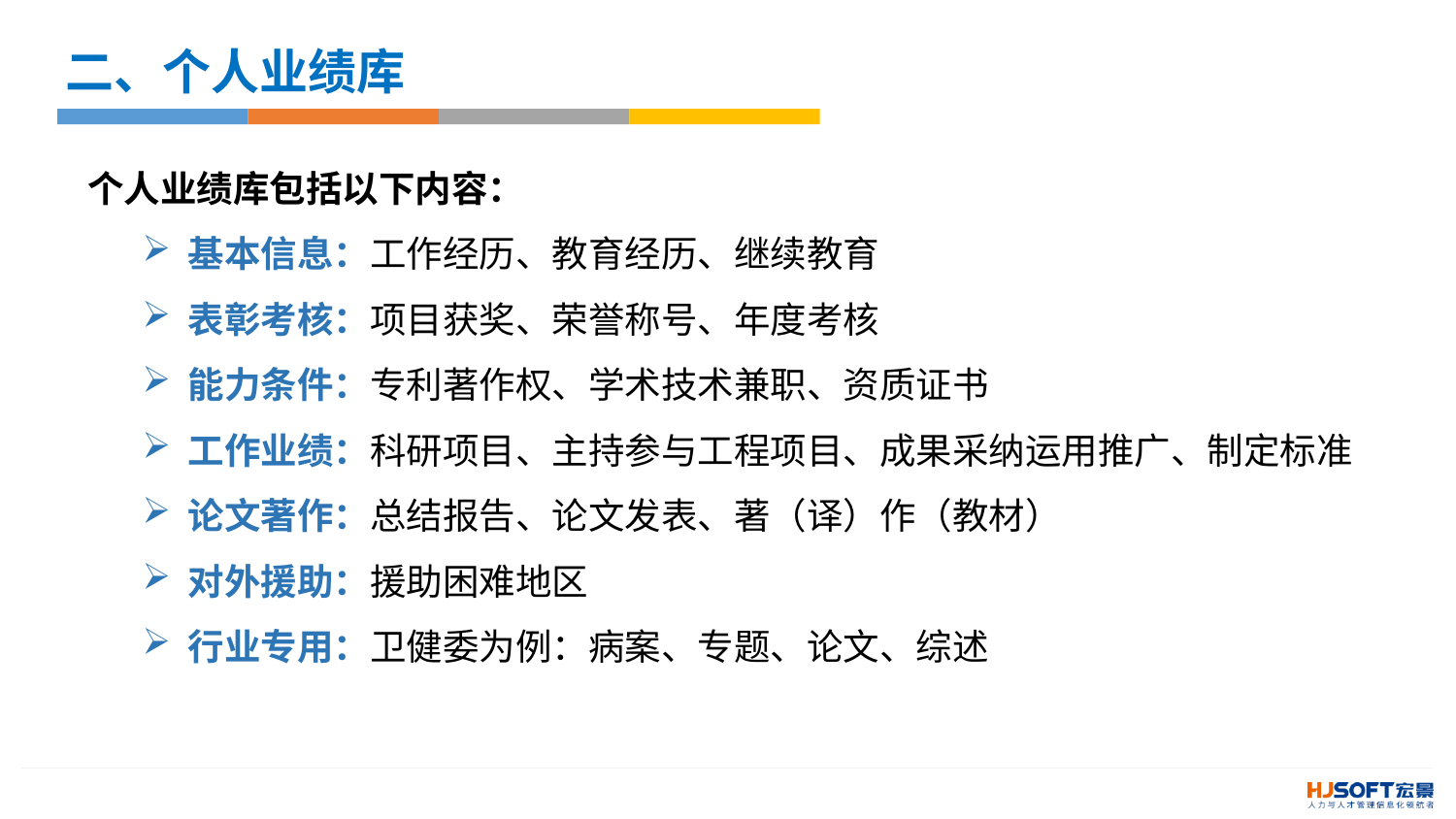

二、个人业绩库

个人业绩库包括以下内容：
 基本信息：工作经历、教育经历、继续教育
 表彰考核：项目获奖、荣誉称号、年度考核
 能力条件：专利著作权、学术技术兼职、资质证书
 工作业绩：科研项目、主持参与工程项目、成果采纳运用推广、制定标准
 论文著作：总结报告、论文发表、著（译）作（教材）
 对外援助：援助困难地区
 行业专用：卫健委为例：病案、专题、论文、综述